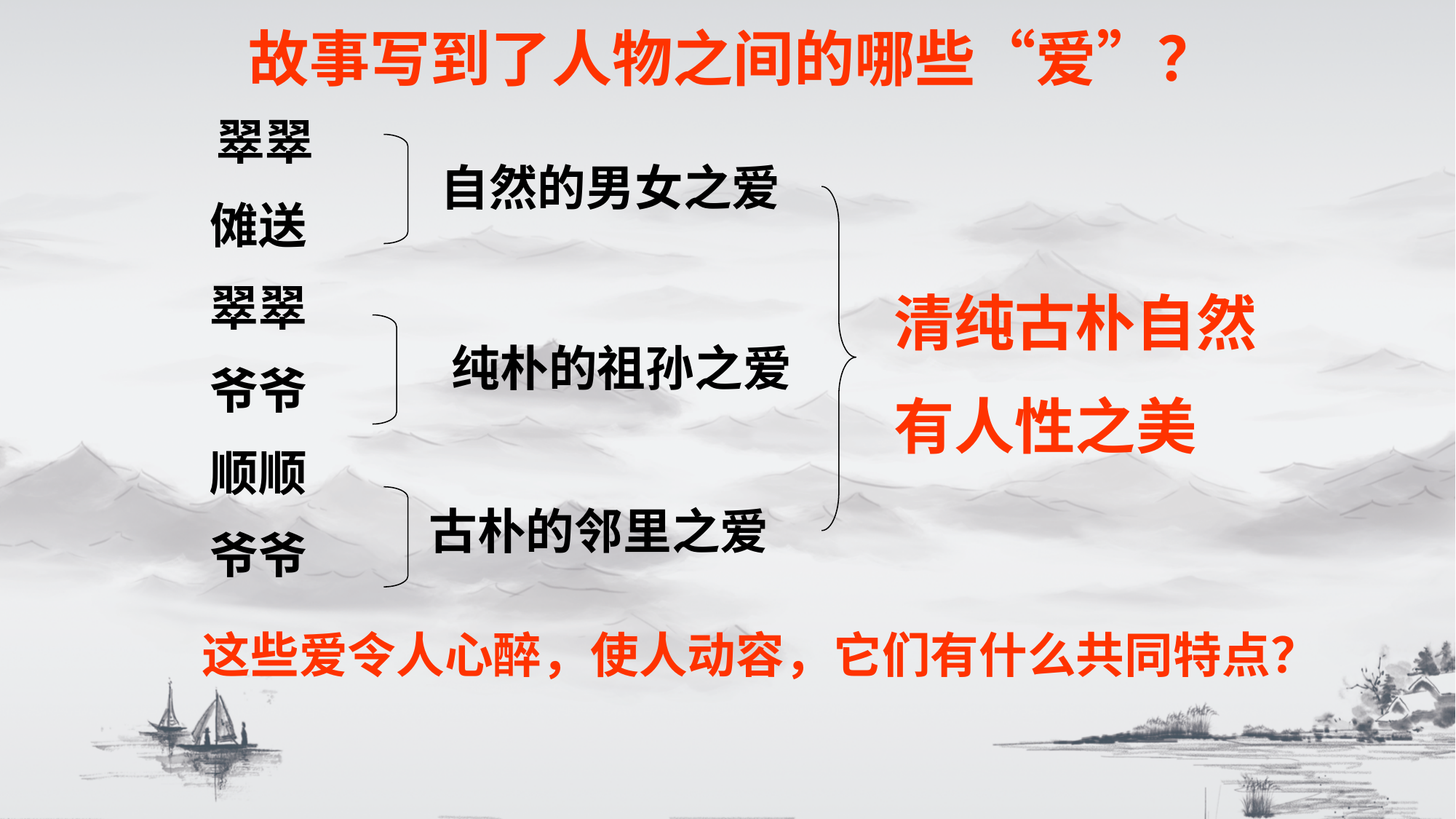

故事写到了人物之间的哪些“爱”？
    翠翠
    傩送
    翠翠
    爷爷
    顺顺
    爷爷

自然的男女之爱

清纯古朴自然
有人性之美

 纯朴的祖孙之爱

 古朴的邻里之爱
这些爱令人心醉，使人动容，它们有什么共同特点？